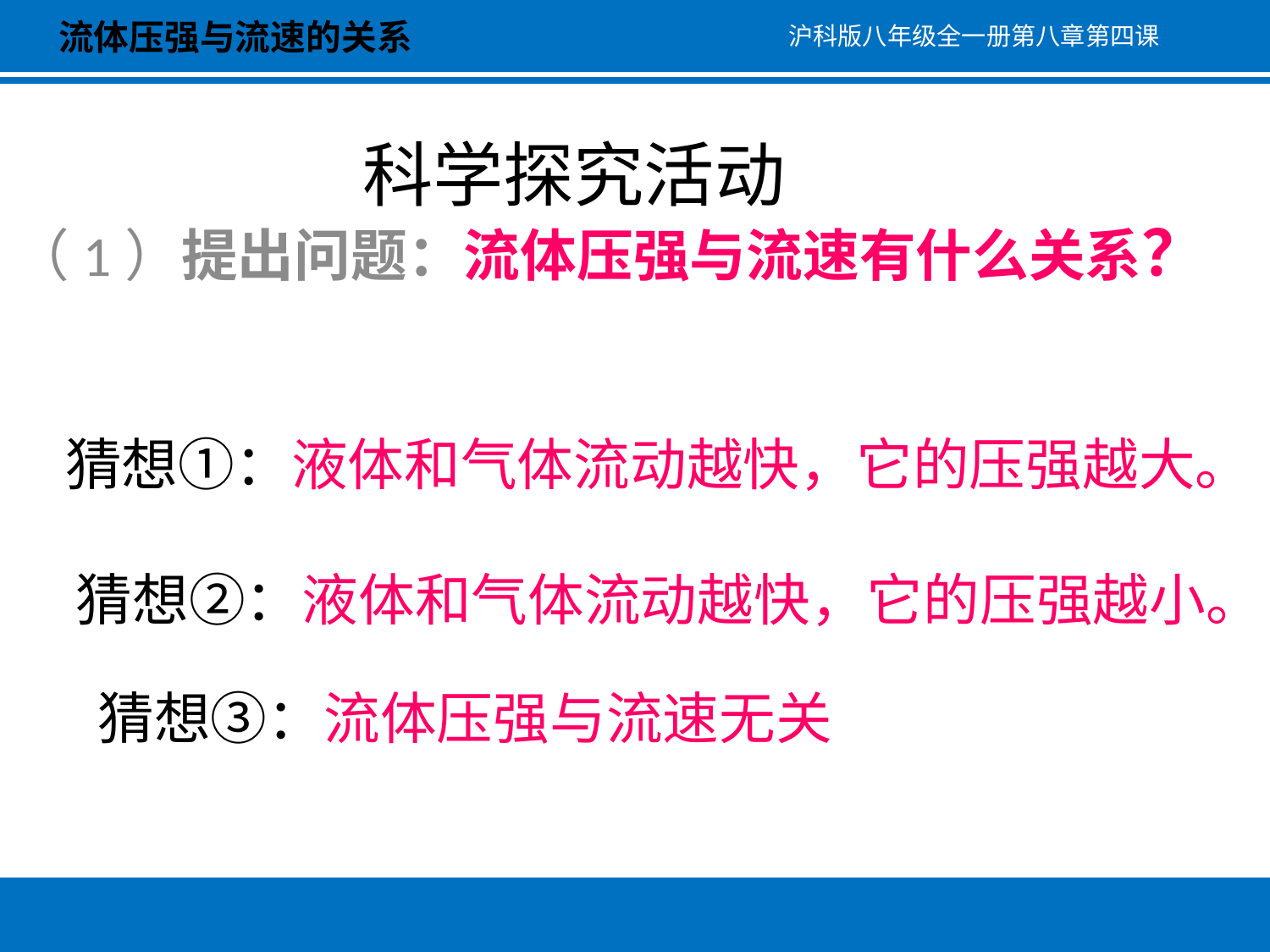

流体压强与流速的关系
沪科版八年级全一册第八章第四课

# 科学探究活动

（1）提出问题：流体压强与流速有什么关系？
猜想①：液体和气体流动越快，它的压强越大。
猜想②：液体和气体流动越快，它的压强越小。
猜想③：流体压强与流速无关